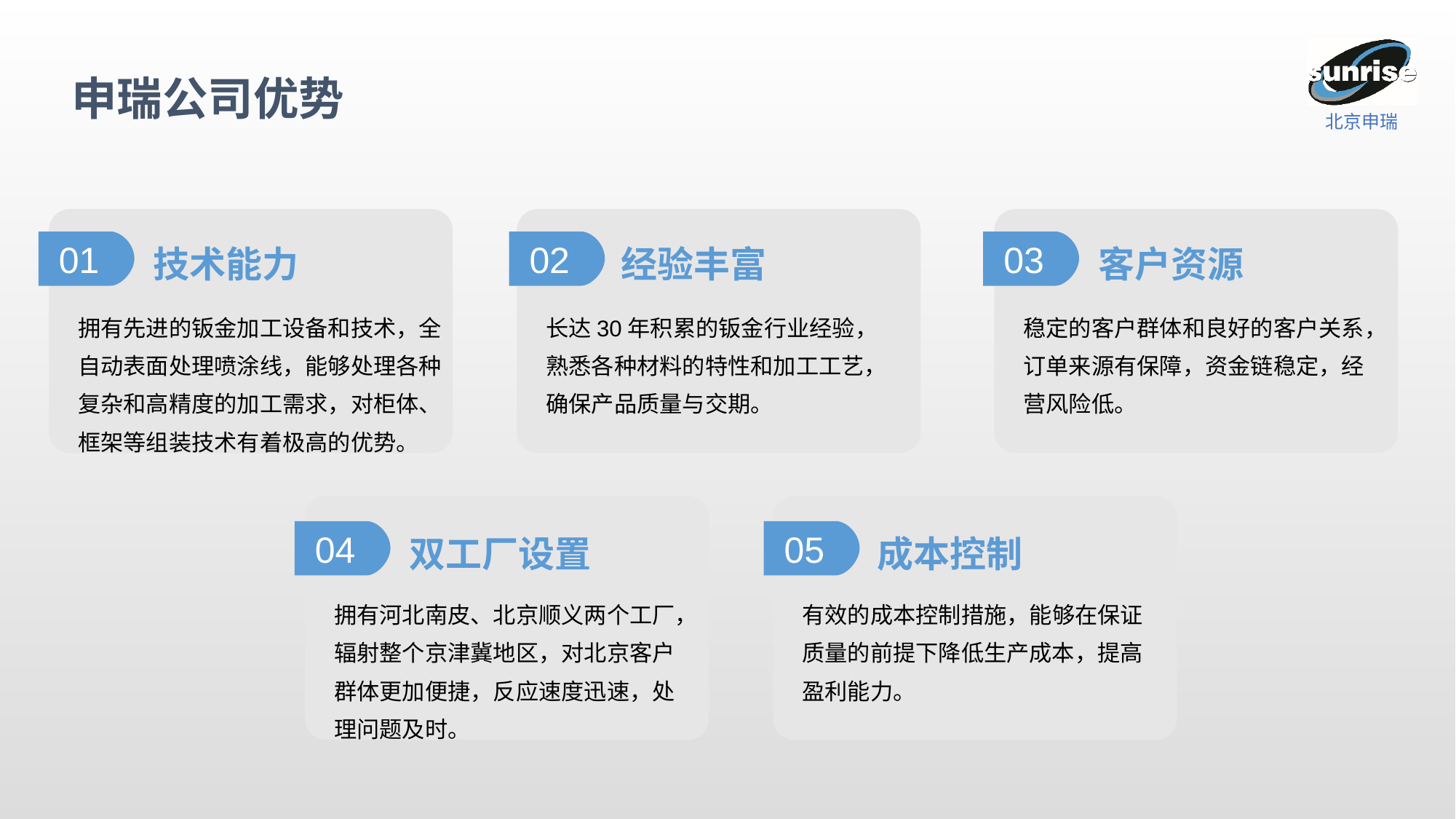

申瑞公司优势

技术能力
经验丰富
客户资源
01
02
03
拥有先进的钣金加工设备和技术，全自动表面处理喷涂线，能够处理各种复杂和高精度的加工需求，对柜体、框架等组装技术有着极高的优势。
长达30年积累的钣金行业经验，熟悉各种材料的特性和加工工艺，确保产品质量与交期。
稳定的客户群体和良好的客户关系，订单来源有保障，资金链稳定，经营风险低。

双工厂设置
成本控制
04
05
拥有河北南皮、北京顺义两个工厂，辐射整个京津冀地区，对北京客户群体更加便捷，反应速度迅速，处理问题及时。
有效的成本控制措施，能够在保证质量的前提下降低生产成本，提高盈利能力。